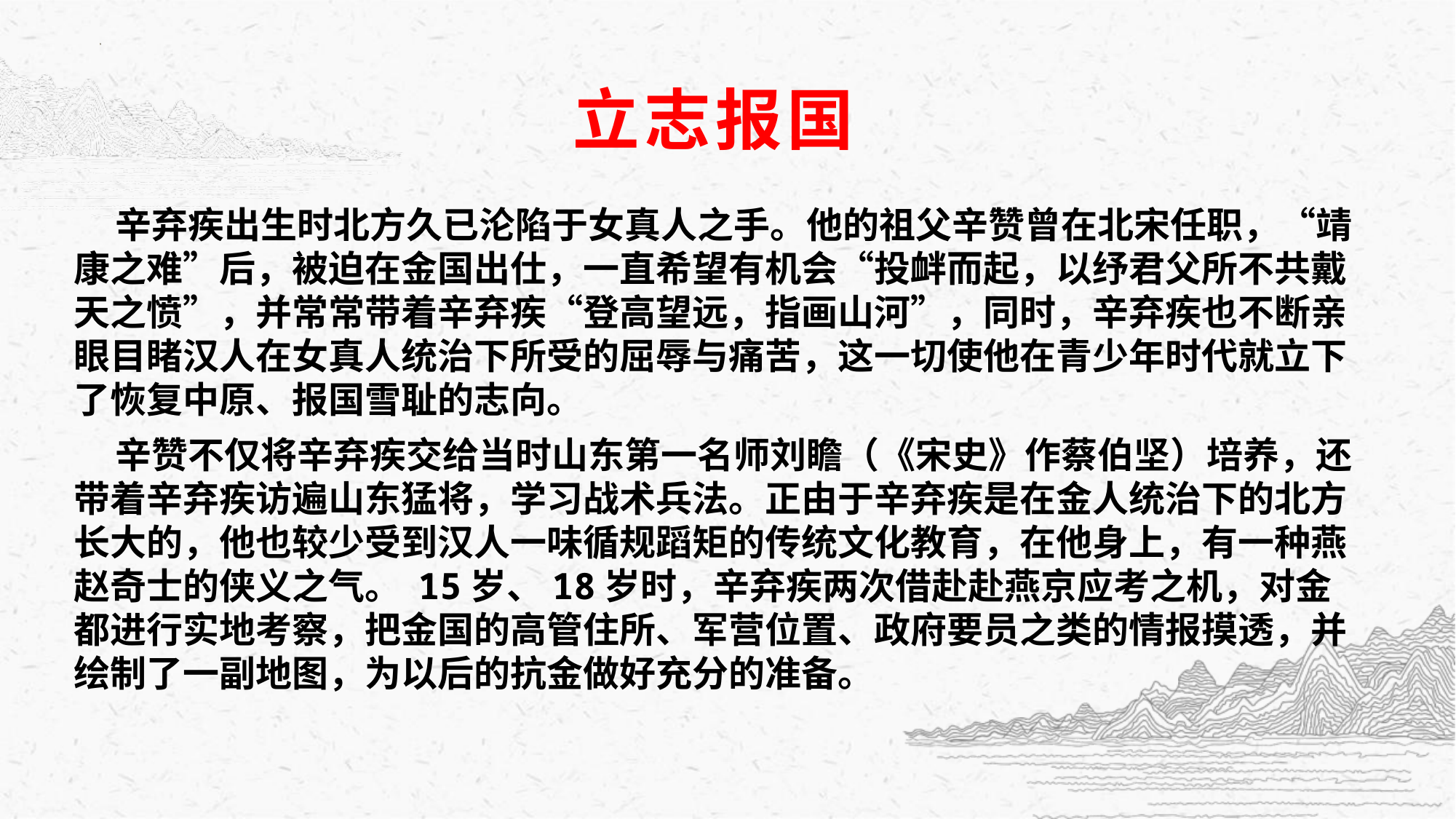

立志报国
    辛弃疾出生时北方久已沦陷于女真人之手。他的祖父辛赞曾在北宋任职，“靖康之难”后，被迫在金国出仕，一直希望有机会“投衅而起，以纾君父所不共戴天之愤”，并常常带着辛弃疾“登高望远，指画山河”，同时，辛弃疾也不断亲眼目睹汉人在女真人统治下所受的屈辱与痛苦，这一切使他在青少年时代就立下了恢复中原、报国雪耻的志向。
    辛赞不仅将辛弃疾交给当时山东第一名师刘瞻（《宋史》作蔡伯坚）培养，还带着辛弃疾访遍山东猛将，学习战术兵法。正由于辛弃疾是在金人统治下的北方长大的，他也较少受到汉人一味循规蹈矩的传统文化教育，在他身上，有一种燕赵奇士的侠义之气。 15岁、18岁时，辛弃疾两次借赴赴燕京应考之机，对金都进行实地考察，把金国的高管住所、军营位置、政府要员之类的情报摸透，并绘制了一副地图，为以后的抗金做好充分的准备。